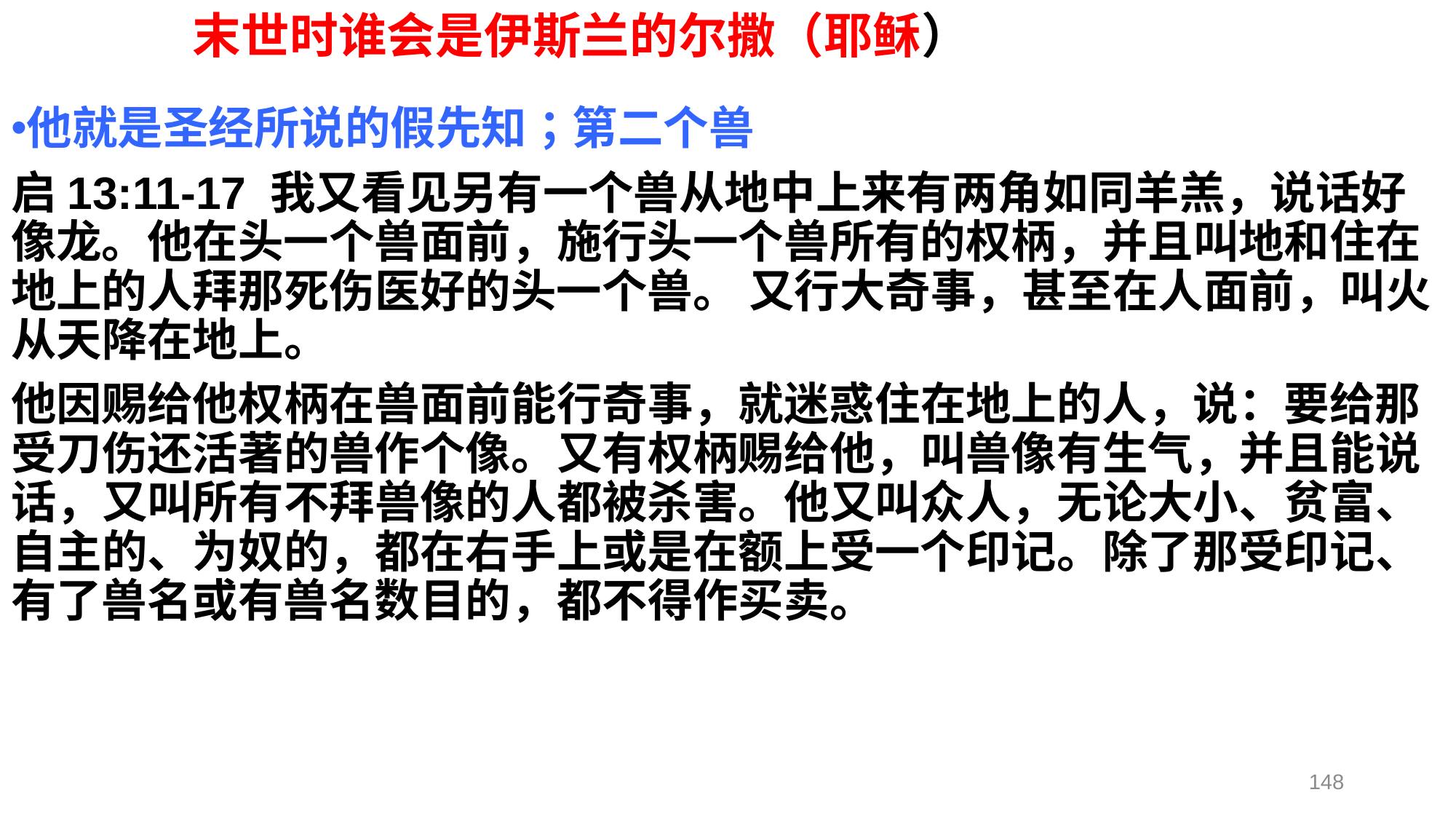

# 末世时谁会是伊斯兰的尔撒（耶稣）
他就是圣经所说的假先知；第二个兽
启13:11-17 我又看见另有一个兽从地中上来有两角如同羊羔，说话好像龙。他在头一个兽面前，施行头一个兽所有的权柄，并且叫地和住在地上的人拜那死伤医好的头一个兽。 又行大奇事，甚至在人面前，叫火从天降在地上。
他因赐给他权柄在兽面前能行奇事，就迷惑住在地上的人，说：要给那受刀伤还活著的兽作个像。又有权柄赐给他，叫兽像有生气，并且能说话，又叫所有不拜兽像的人都被杀害。他又叫众人，无论大小、贫富、自主的、为奴的，都在右手上或是在额上受一个印记。除了那受印记、有了兽名或有兽名数目的，都不得作买卖。
148